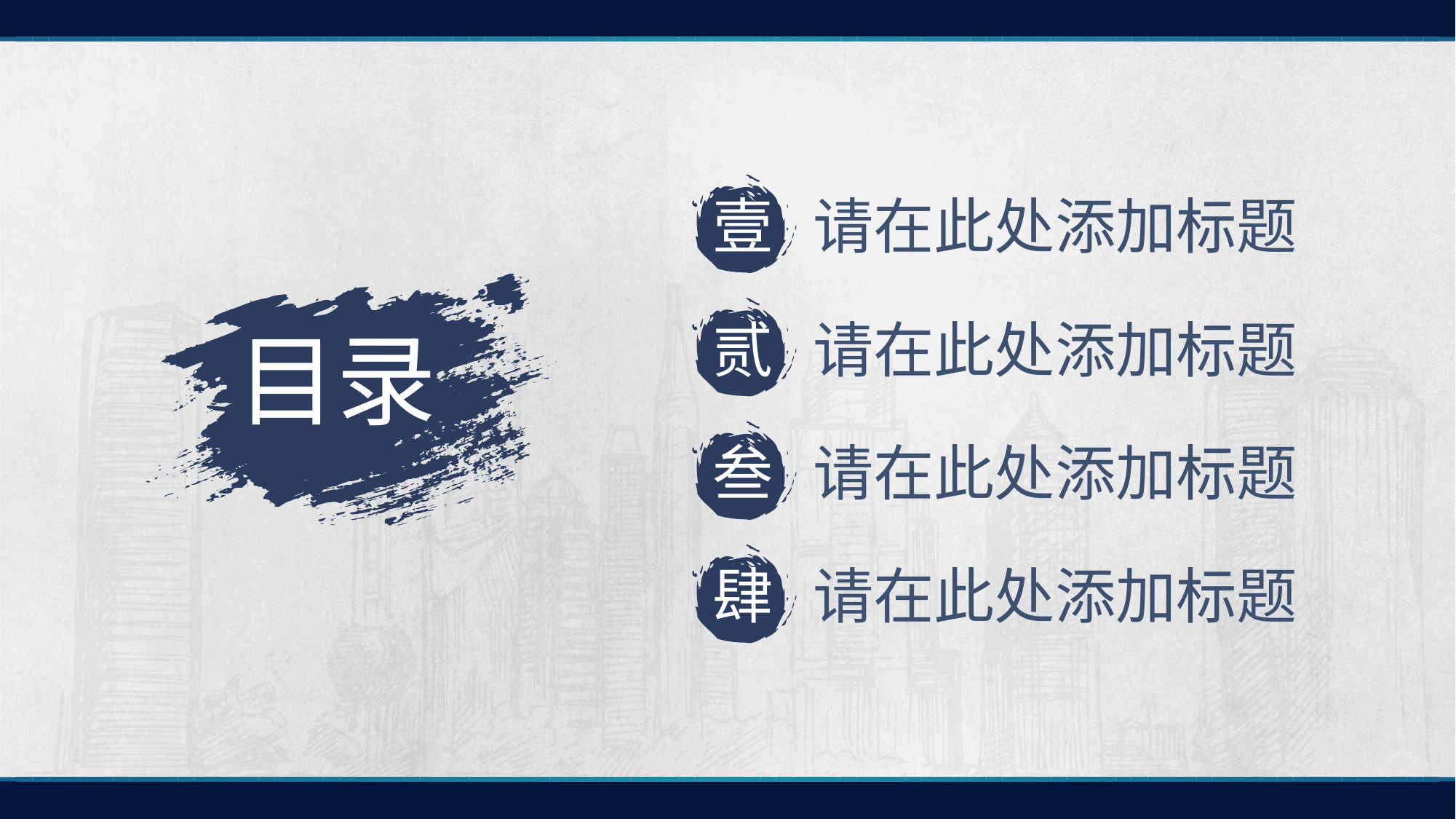

壹
请在此处添加标题
贰
请在此处添加标题
叁
请在此处添加标题
肆
请在此处添加标题